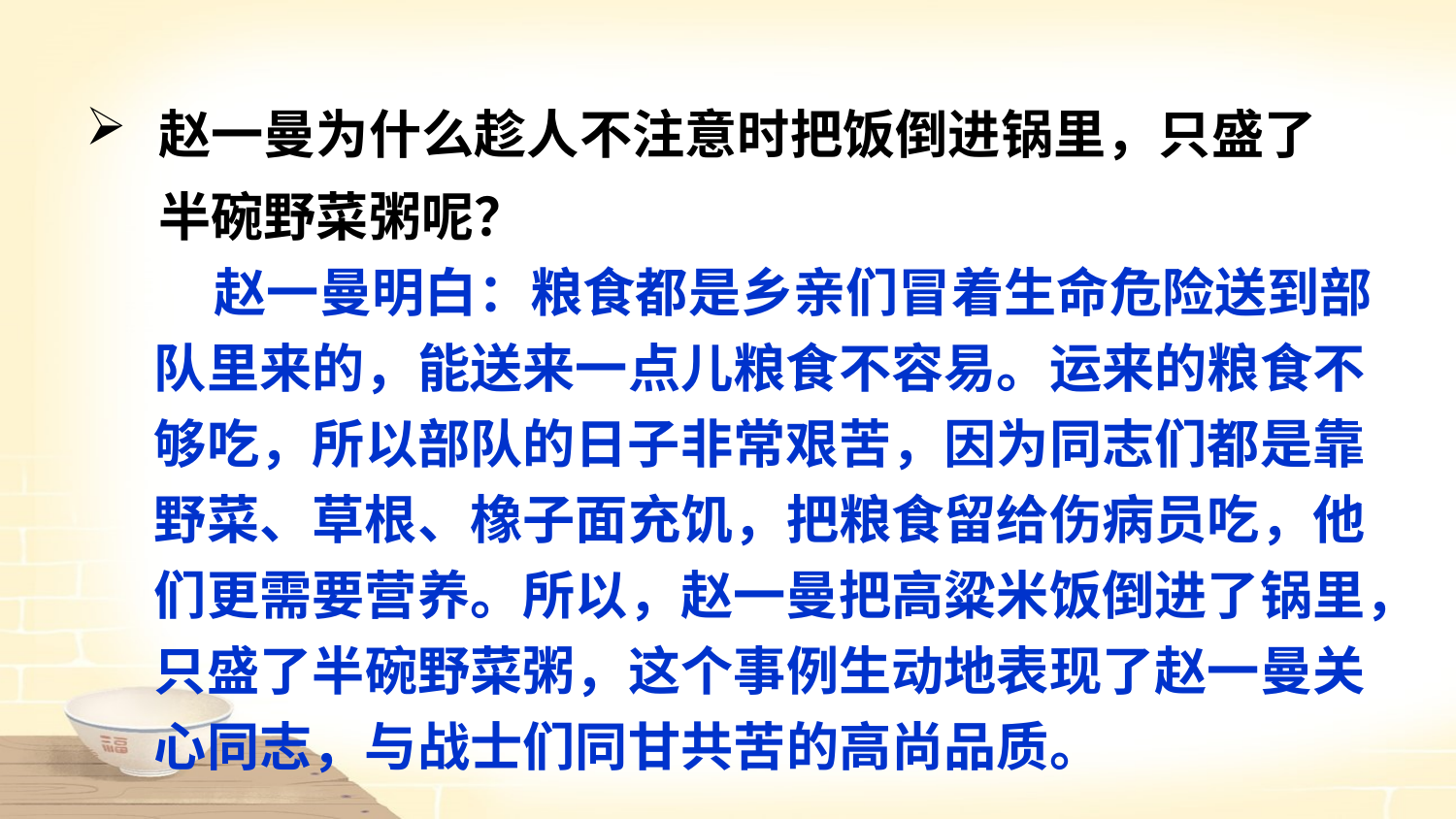

赵一曼为什么趁人不注意时把饭倒进锅里，只盛了半碗野菜粥呢？
    赵一曼明白：粮食都是乡亲们冒着生命危险送到部队里来的，能送来一点儿粮食不容易。运来的粮食不够吃，所以部队的日子非常艰苦，因为同志们都是靠野菜、草根、橡子面充饥，把粮食留给伤病员吃，他们更需要营养。所以，赵一曼把高粱米饭倒进了锅里，只盛了半碗野菜粥，这个事例生动地表现了赵一曼关心同志，与战士们同甘共苦的高尚品质。